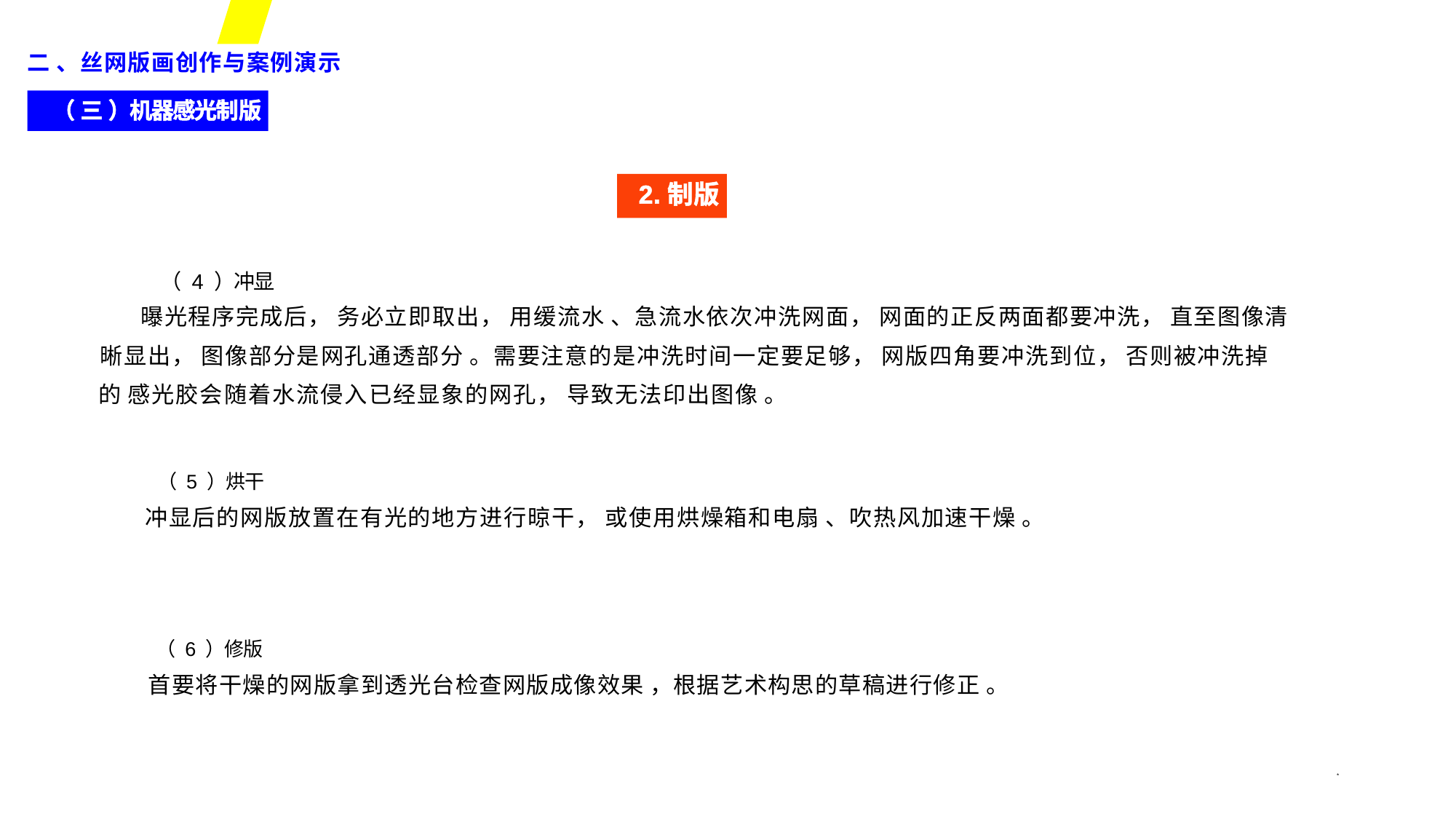

二 、丝网版画创作与案例演示

（ 三 ）机器感光制版

2.制版

（ 4 ）冲显
曝光程序完成后， 务必立即取出， 用缓流水 、急流水依次冲洗网面， 网面的正反两面都要冲洗， 直至图像清
晰显出， 图像部分是网孔通透部分 。需要注意的是冲洗时间一定要足够， 网版四角要冲洗到位， 否则被冲洗掉的 感光胶会随着水流侵入已经显象的网孔， 导致无法印出图像 。

（ 5 ）烘干

冲显后的网版放置在有光的地方进行晾干， 或使用烘燥箱和电扇 、吹热风加速干燥 。

（ 6 ）修版

首要将干燥的网版拿到透光台检查网版成像效果 ，根据艺术构思的草稿进行修正 。

*